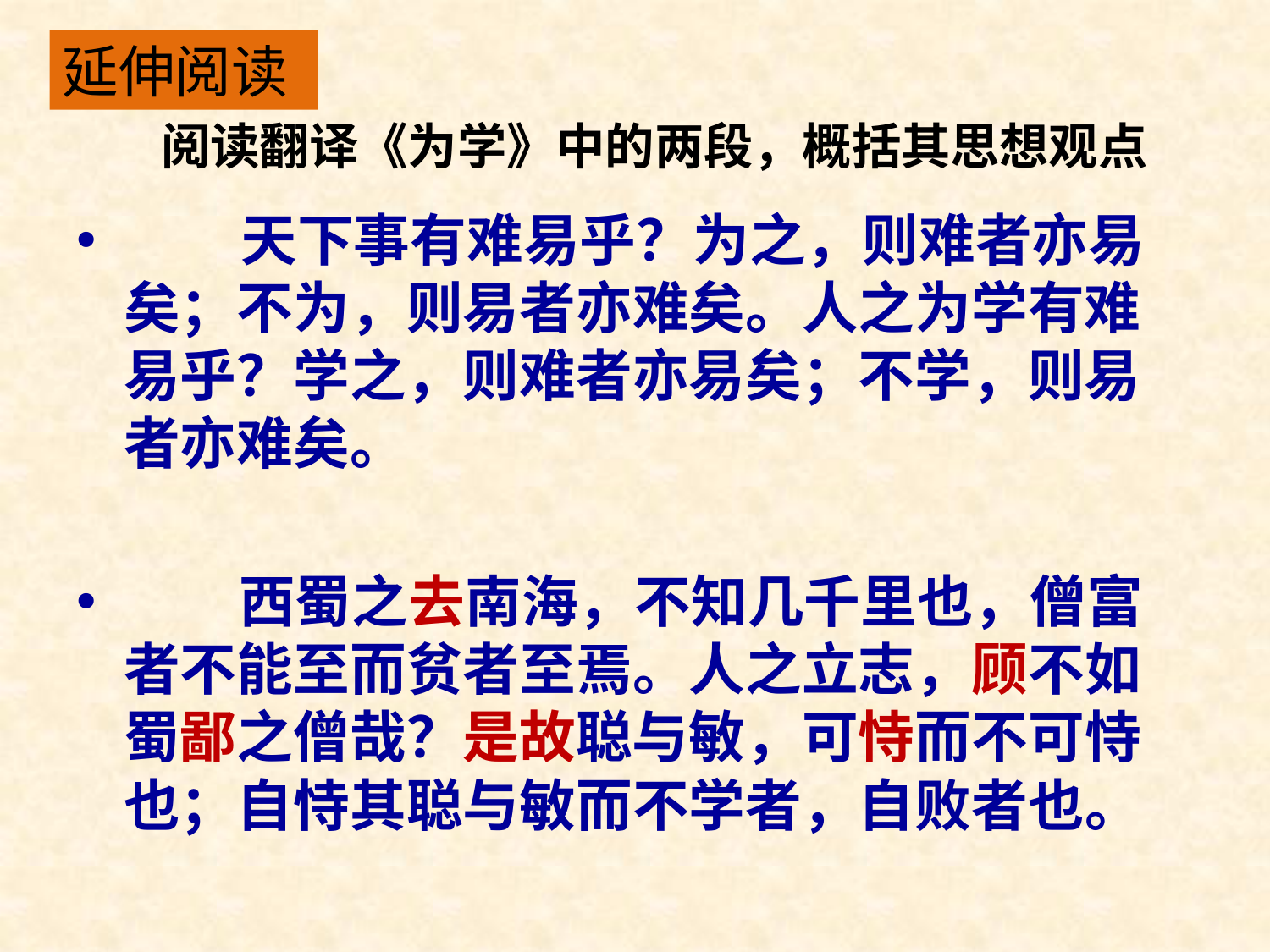

延伸阅读
#
阅读翻译《为学》中的两段，概括其思想观点
        天下事有难易乎？为之，则难者亦易矣；不为，则易者亦难矣。人之为学有难易乎？学之，则难者亦易矣；不学，则易者亦难矣。

        西蜀之去南海，不知几千里也，僧富者不能至而贫者至焉。人之立志，顾不如蜀鄙之僧哉？是故聪与敏，可恃而不可恃也；自恃其聪与敏而不学者，自败者也。